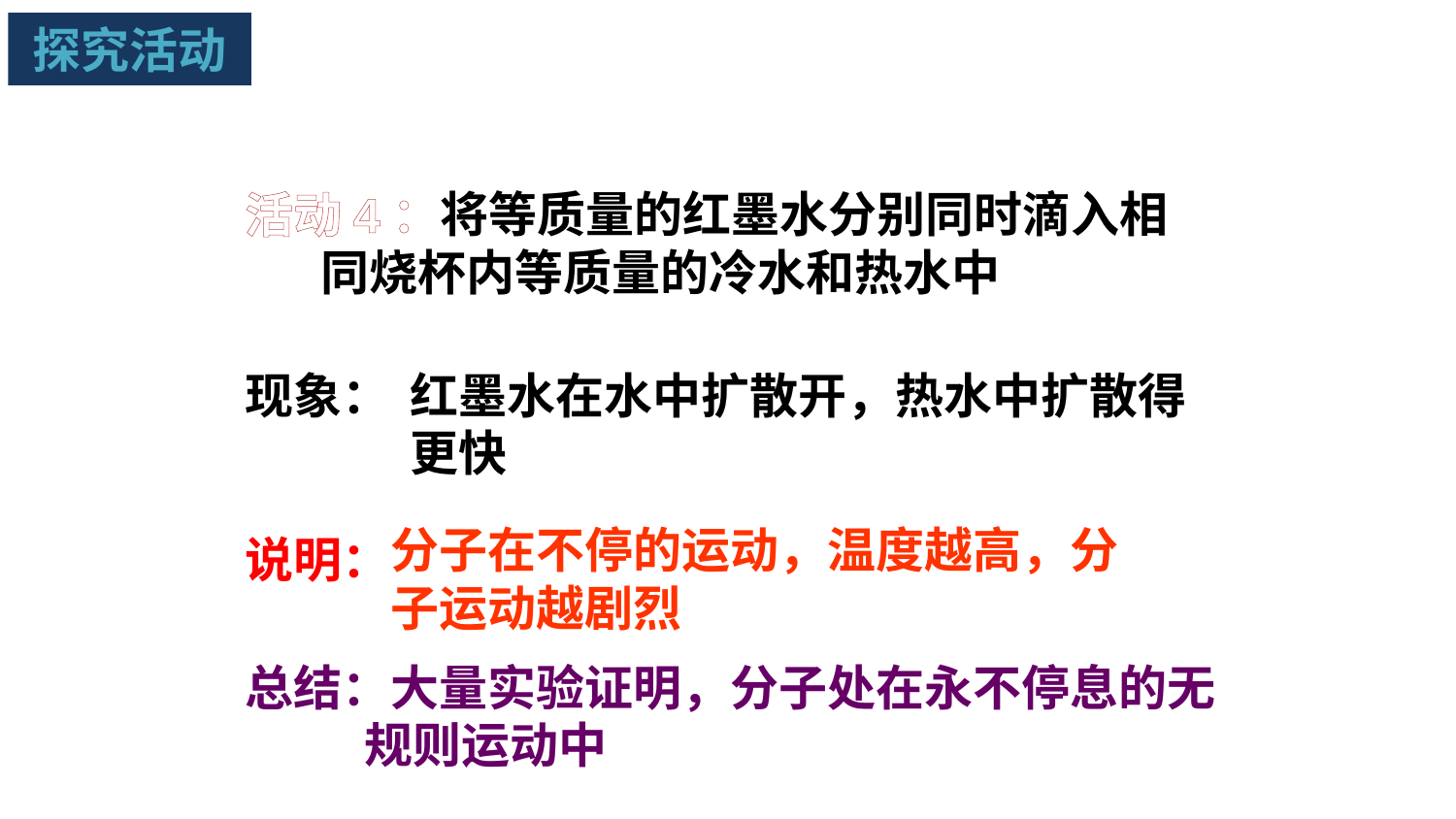

探究活动
活动4：将等质量的红墨水分别同时滴入相
       同烧杯内等质量的冷水和热水中
红墨水在水中扩散开，热水中扩散得更快
现象：

说明：
分子在不停的运动，温度越高，分子运动越剧烈
总结：大量实验证明，分子处在永不停息的无
           规则运动中